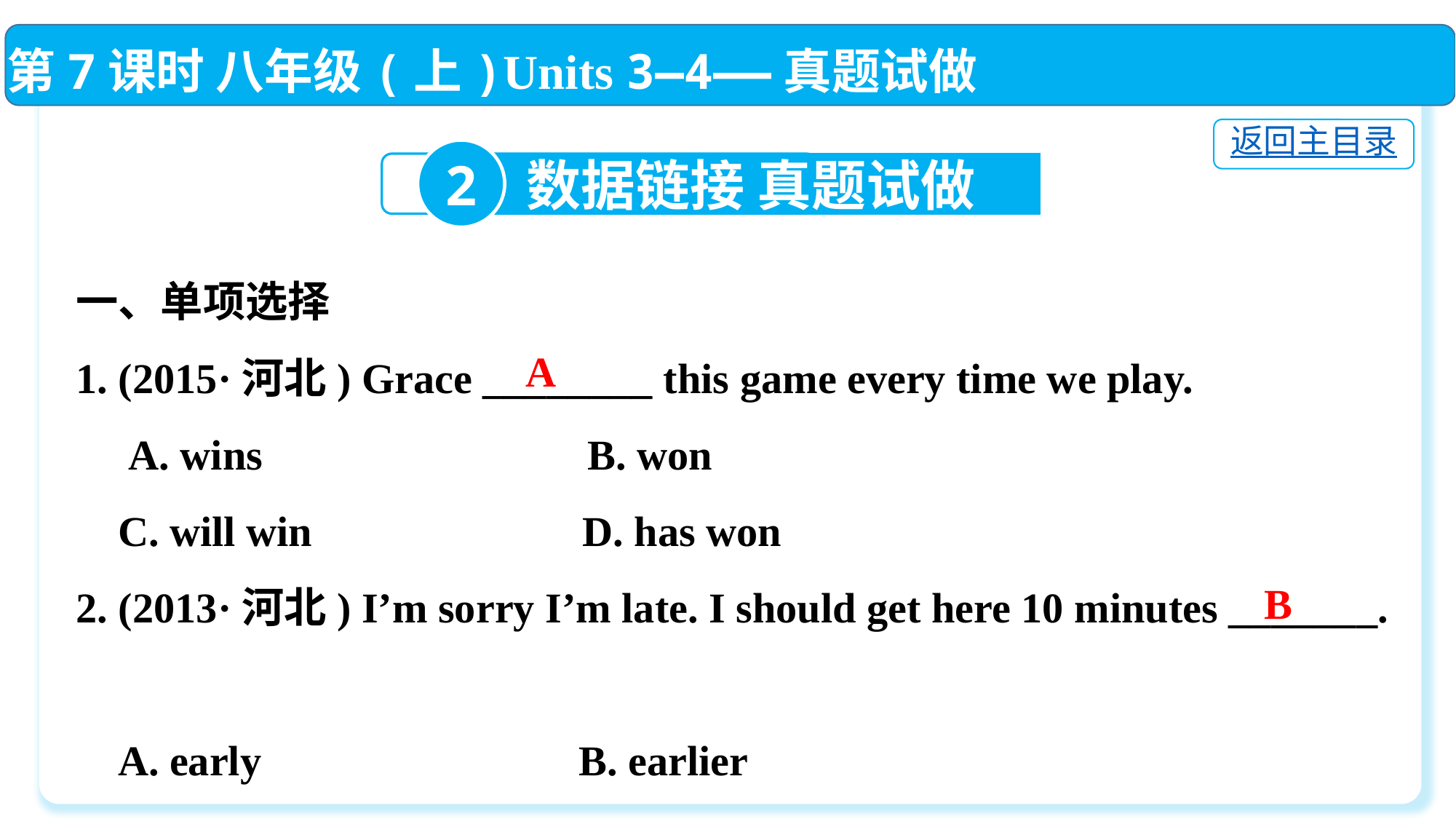

第7课时 八年级(上)Units 3—4——真题试做

返回主目录
2

数据链接 真题试做
一、单项选择
1. (2015·河北) Grace ________ this game every time we play.
     A. wins　　　　              B. won
    C. will win	                 D. has won
2. (2013·河北) I’m sorry I’m late. I should get here 10 minutes _______.
    A. early	                           B. earlier
    C. the earlier	                D. the earliest
A
B